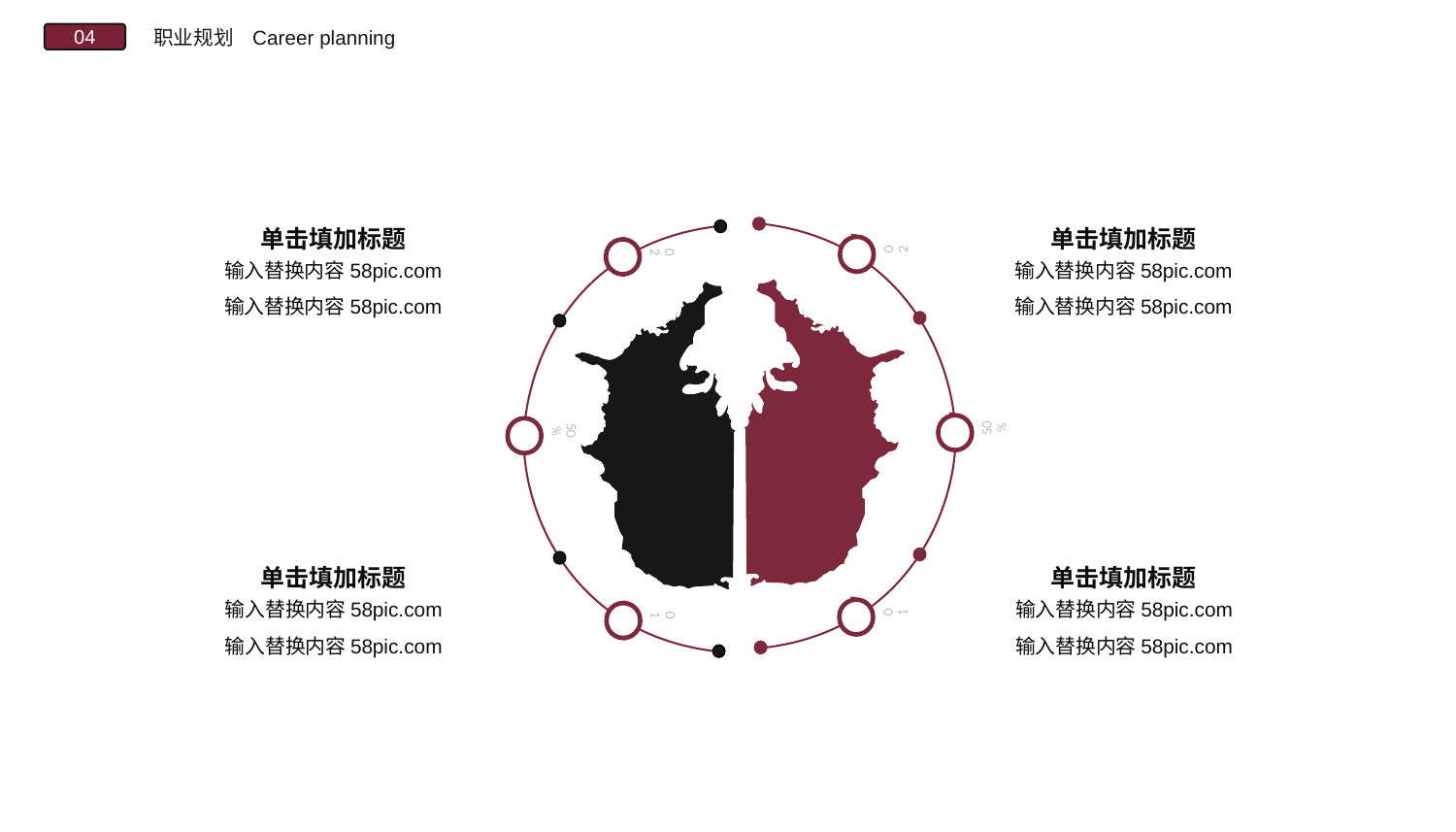

职业规划
Career planning
04
单击填加标题

01
02

50%

01
02

50%

单击填加标题
输入替换内容58pic.com
输入替换内容58pic.com
输入替换内容58pic.com
输入替换内容58pic.com
单击填加标题
单击填加标题
输入替换内容58pic.com
输入替换内容58pic.com
输入替换内容58pic.com
输入替换内容58pic.com